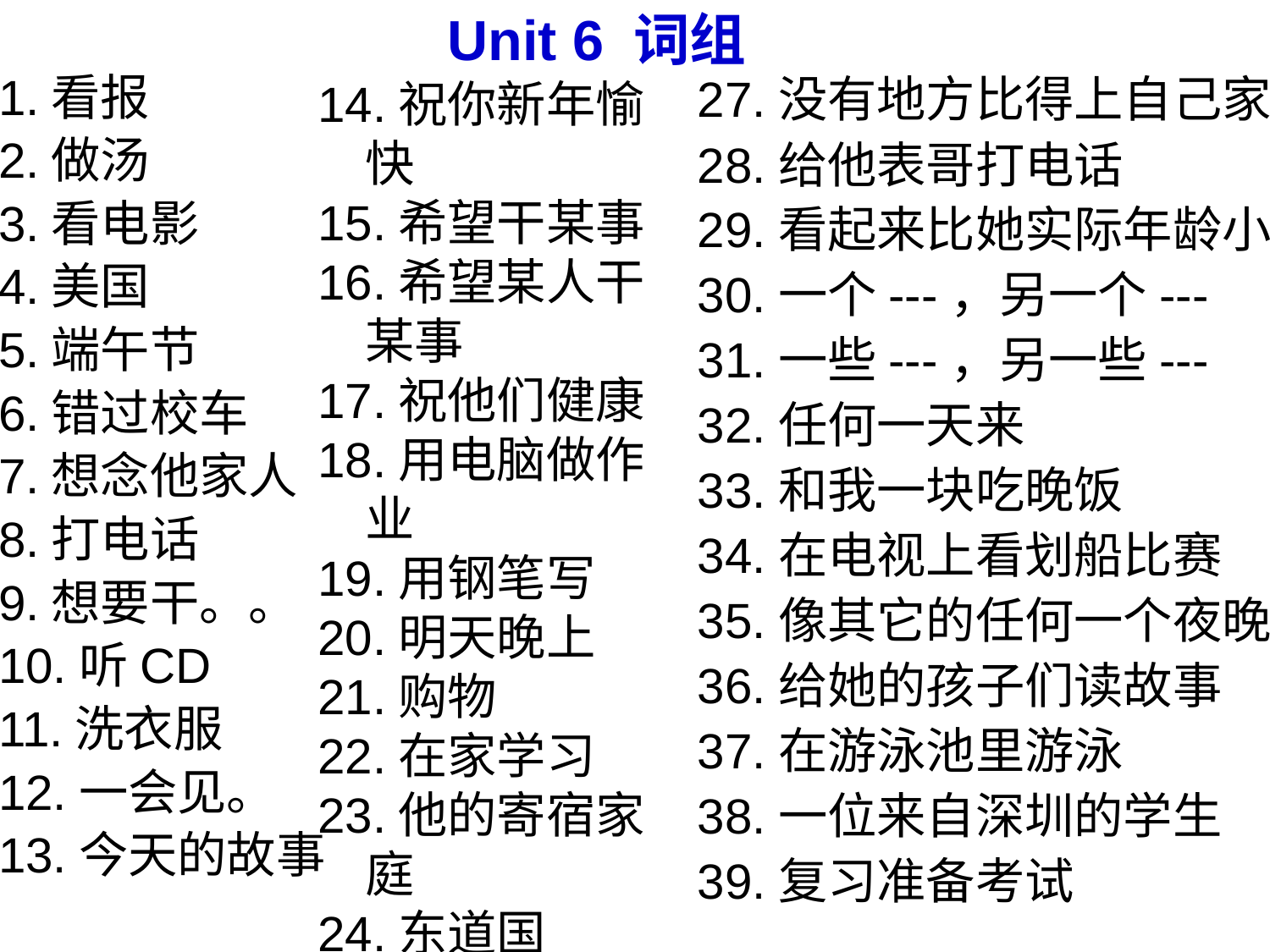

Unit 6 词组
27.没有地方比得上自己家
28.给他表哥打电话
29.看起来比她实际年龄小
30.一个---，另一个---
31.一些---，另一些---
32.任何一天来
33.和我一块吃晚饭
34.在电视上看划船比赛
35.像其它的任何一个夜晚
36.给她的孩子们读故事
37.在游泳池里游泳
38.一位来自深圳的学生
39.复习准备考试
1.看报
2.做汤
3.看电影
4.美国
5.端午节
6.错过校车
7.想念他家人
8.打电话
9.想要干。。
10.听CD
11.洗衣服
12.一会见。
13.今天的故事
14.祝你新年愉快
15.希望干某事
16.希望某人干某事
17.祝他们健康
18.用电脑做作业
19.用钢笔写
20.明天晚上
21.购物
22.在家学习
23.他的寄宿家庭
24.东道国
25.考虑
26.包粽子